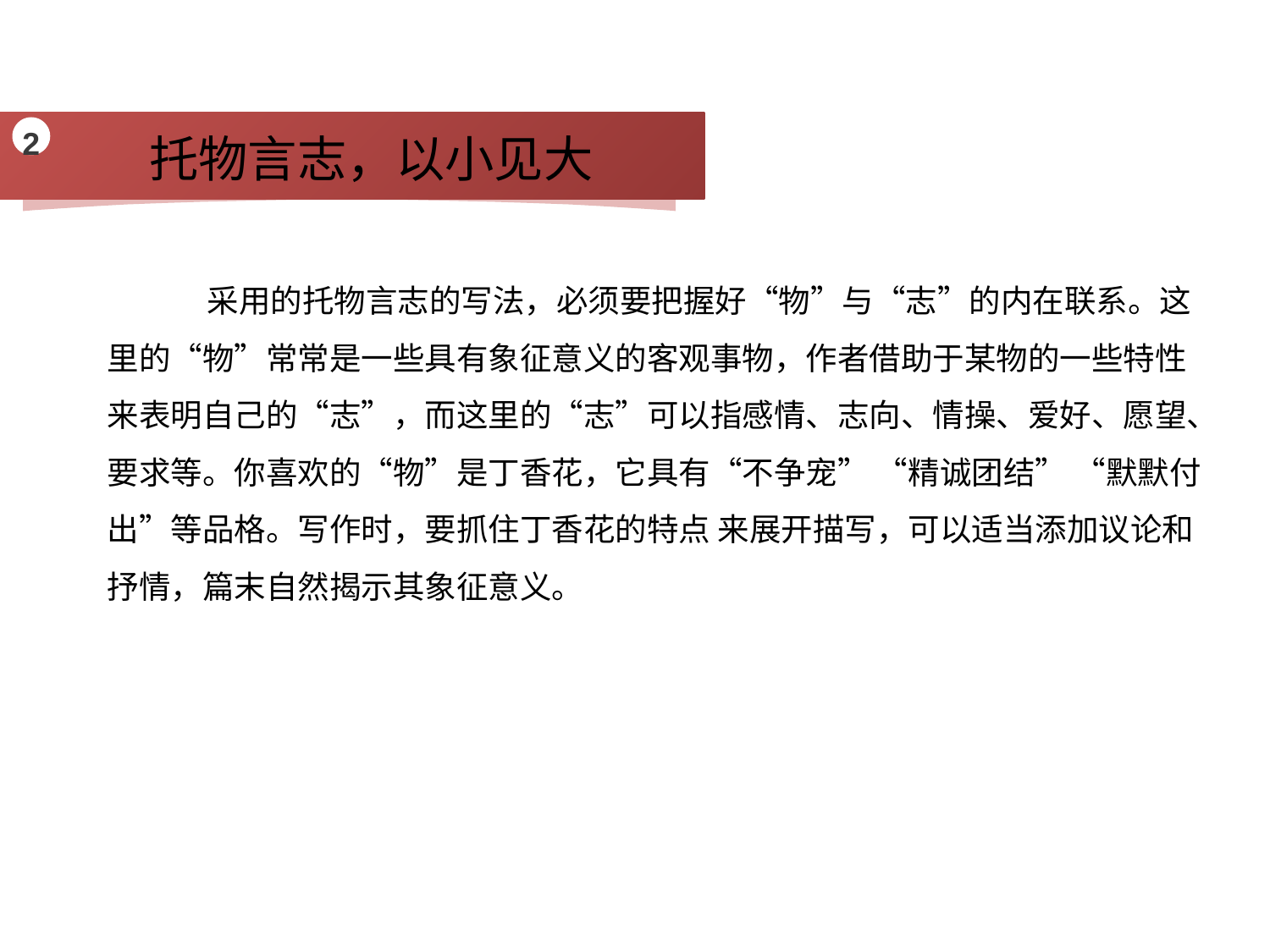

托物言志，以小见大
2

采用的托物言志的写法，必须要把握好“物”与“志”的内在联系。这 里的“物”常常是一些具有象征意义的客观事物，作者借助于某物的一些特性来表明自己的“志”，而这里的“志”可以指感情、志向、情操、爱好、愿望、要求等。你喜欢的“物”是丁香花，它具有“不争宠” “精诚团结” “默默付出”等品格。写作时，要抓住丁香花的特点 来展开描写，可以适当添加议论和抒情，篇末自然揭示其象征意义。